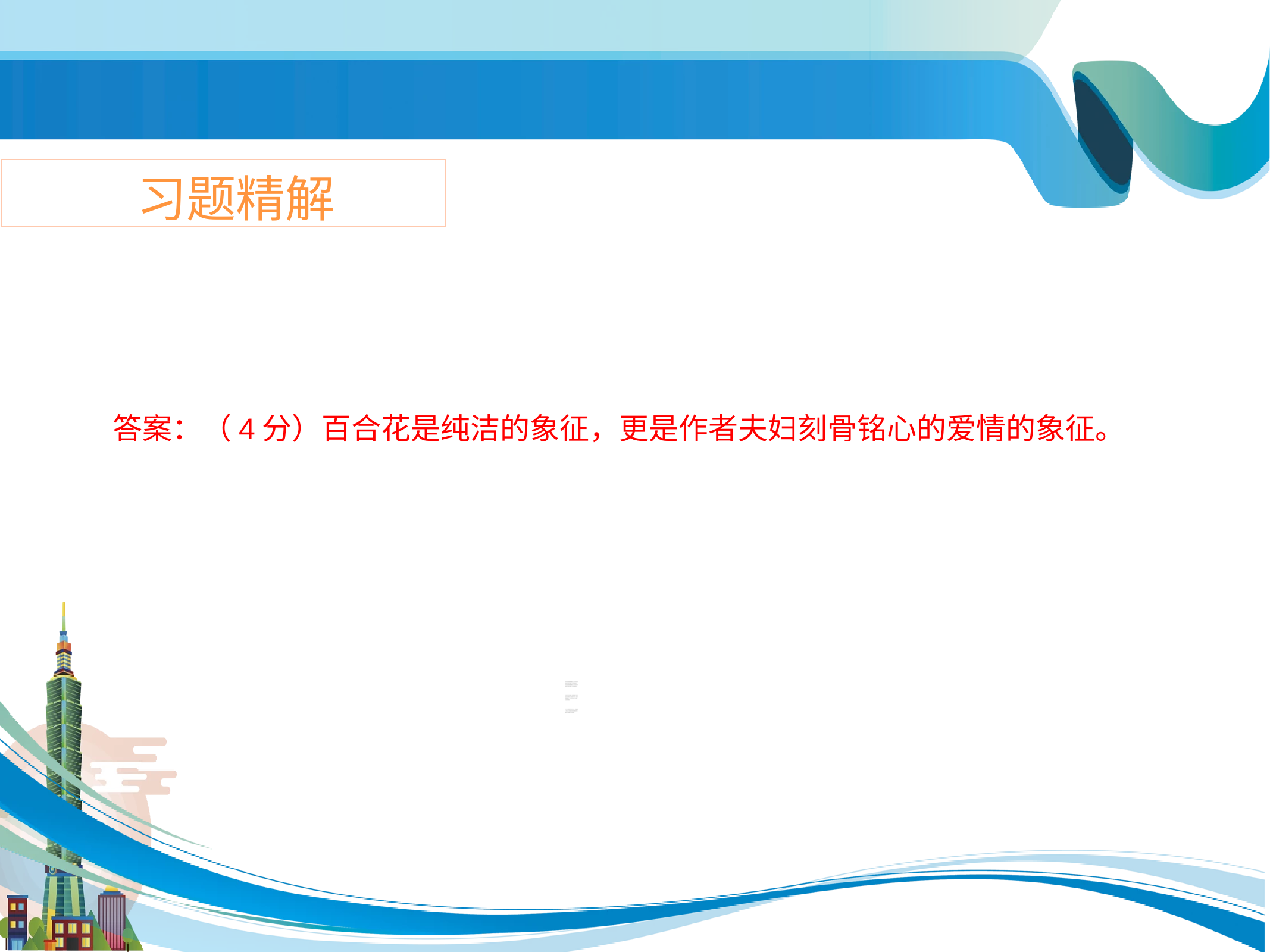

习题精解
答案：（4分）百合花是纯洁的象征，更是作者夫妇刻骨铭心的爱情的象征。